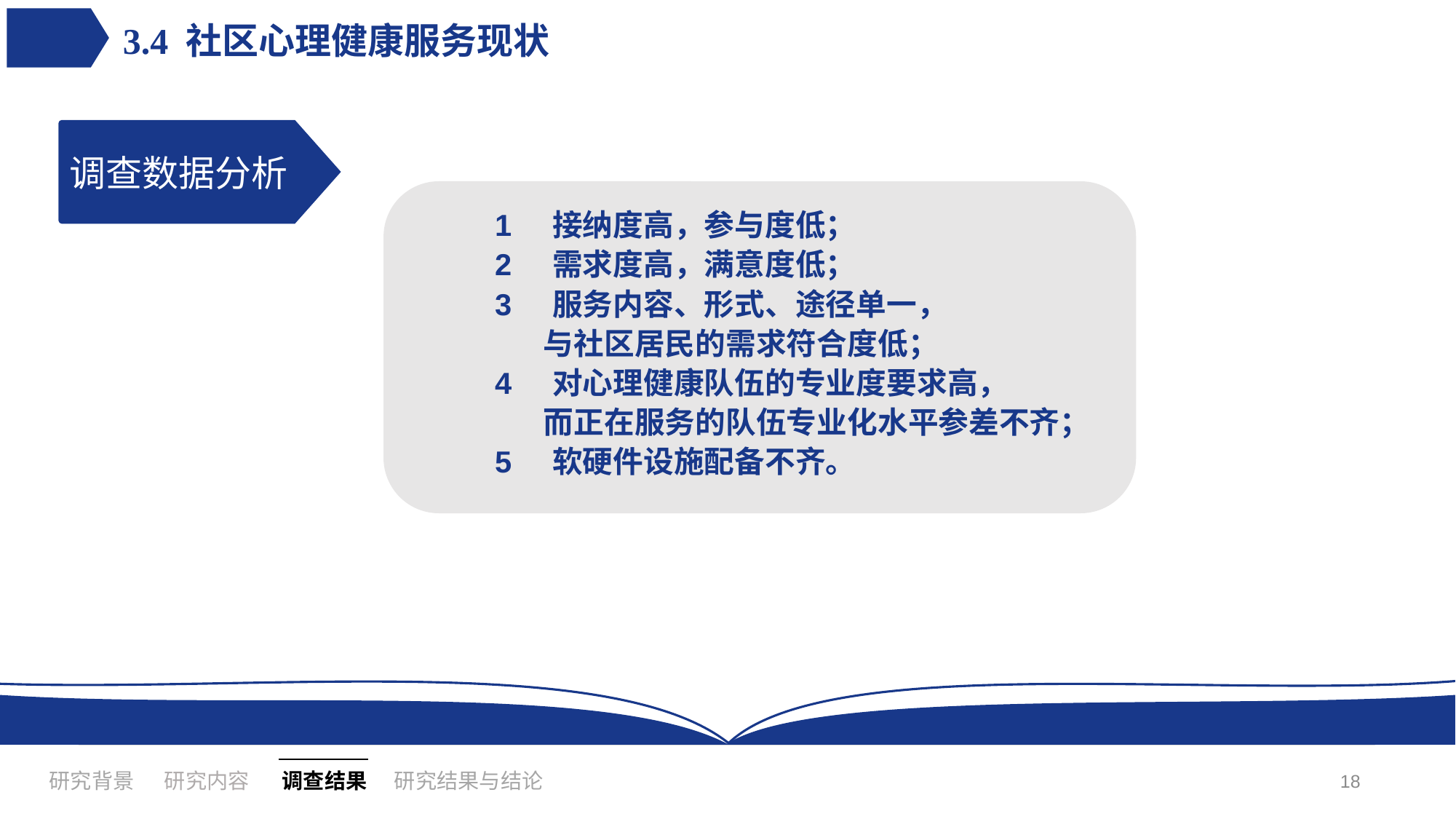

3.4 社区心理健康服务现状
调查数据分析

1    接纳度高，参与度低；
2    需求度高，满意度低；
3    服务内容、形式、途径单一，
      与社区居民的需求符合度低；
4    对心理健康队伍的专业度要求高，
      而正在服务的队伍专业化水平参差不齐；
5    软硬件设施配备不齐。

18
研究内容
研究背景
研究结果与结论
调查结果